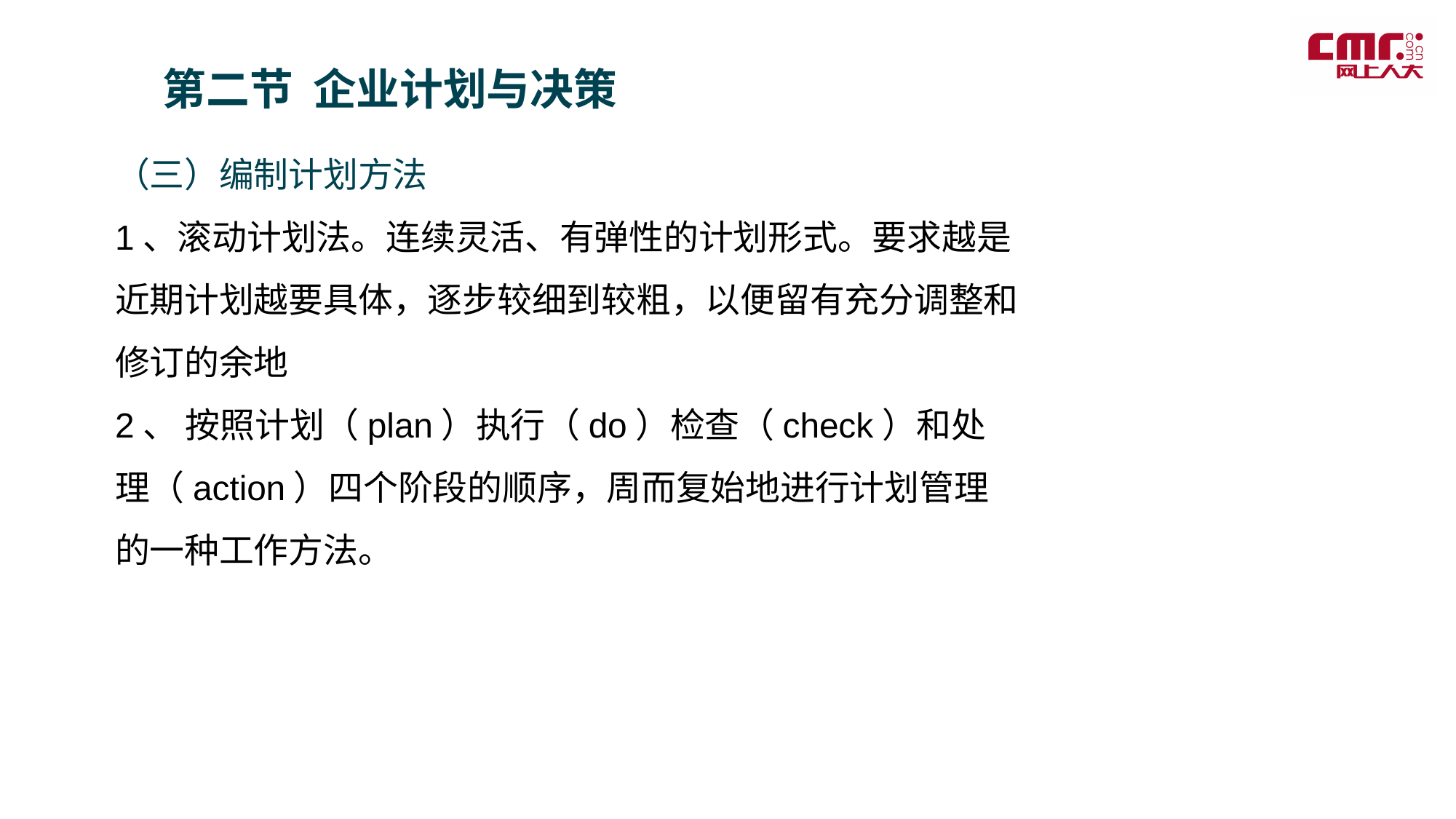

第二节  企业计划与决策
（三）编制计划方法
1、滚动计划法。连续灵活、有弹性的计划形式。要求越是近期计划越要具体，逐步较细到较粗，以便留有充分调整和修订的余地
2、 按照计划（plan）执行（do）检查（check）和处理（action）四个阶段的顺序，周而复始地进行计划管理的一种工作方法。